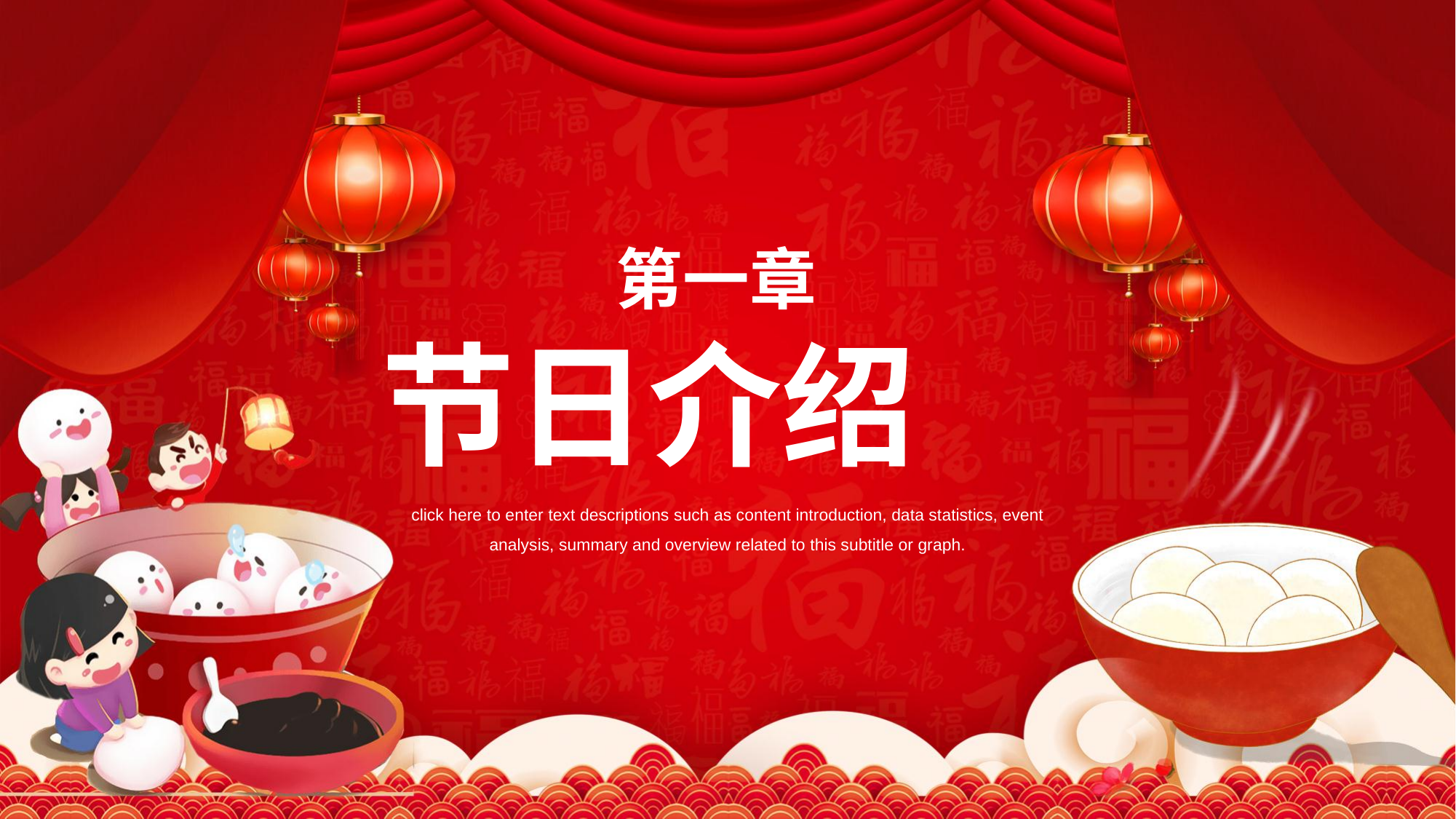

第一章
节日介绍
click here to enter text descriptions such as content introduction, data statistics, event analysis, summary and overview related to this subtitle or graph.